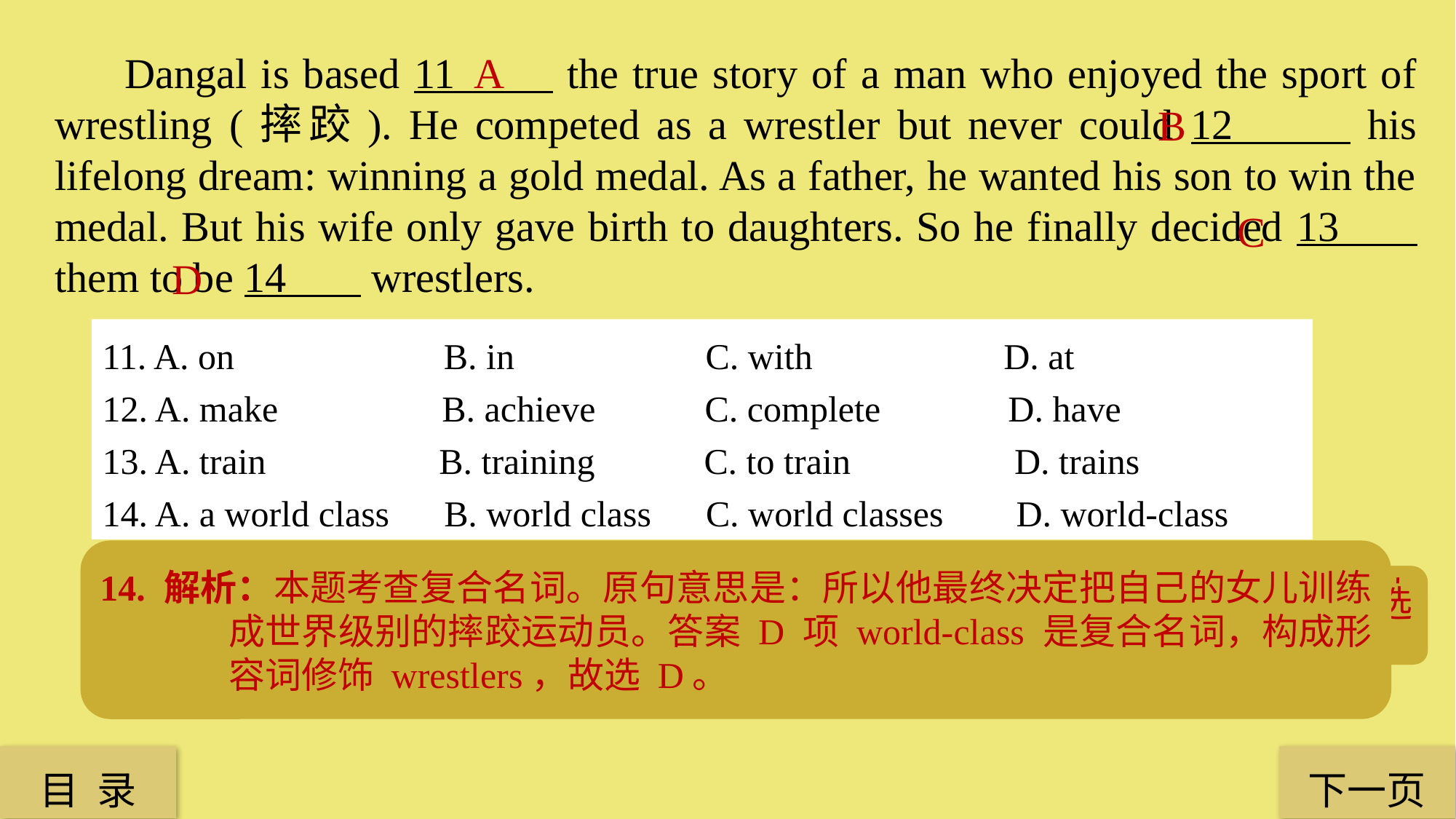

A
     Dangal is based 11        the true story of a man who enjoyed the sport of wrestling (摔跤). He competed as a wrestler but never could 12        his lifelong dream: winning a gold medal. As a father, he wanted his son to win the medal. But his wife only gave birth to daughters. So he finally decided 13       them to be 14        wrestlers.
B
C
D
11. A. on                       B. in                     C. with                     D. at
12. A. make                  B. achieve            C. complete              D. have
13. A. train                   B. training            C. to train                  D. trains
14. A. a world class      B. world class      C. world classes        D. world-class
14. 解析：本题考查复合名词。原句意思是：所以他最终决定把自己的女儿训练成世界级别的摔跤运动员。答案 D 项 world-class 是复合名词，构成形容词修饰 wrestlers，故选 D。
11. 解析：本题考查常见的短语搭配。固定搭配 be based on... 意为“以……为基础”，故选 A。
12. 解析：本题考查动词词义辨析。make 表示“使得”；achieve 表示“达成”；complete 表示“完成”；have 表示“有”，故选 B。
13. 解析：本题考查动词 decide 用法。decide to do 意为“决定做某事”，故选 C。